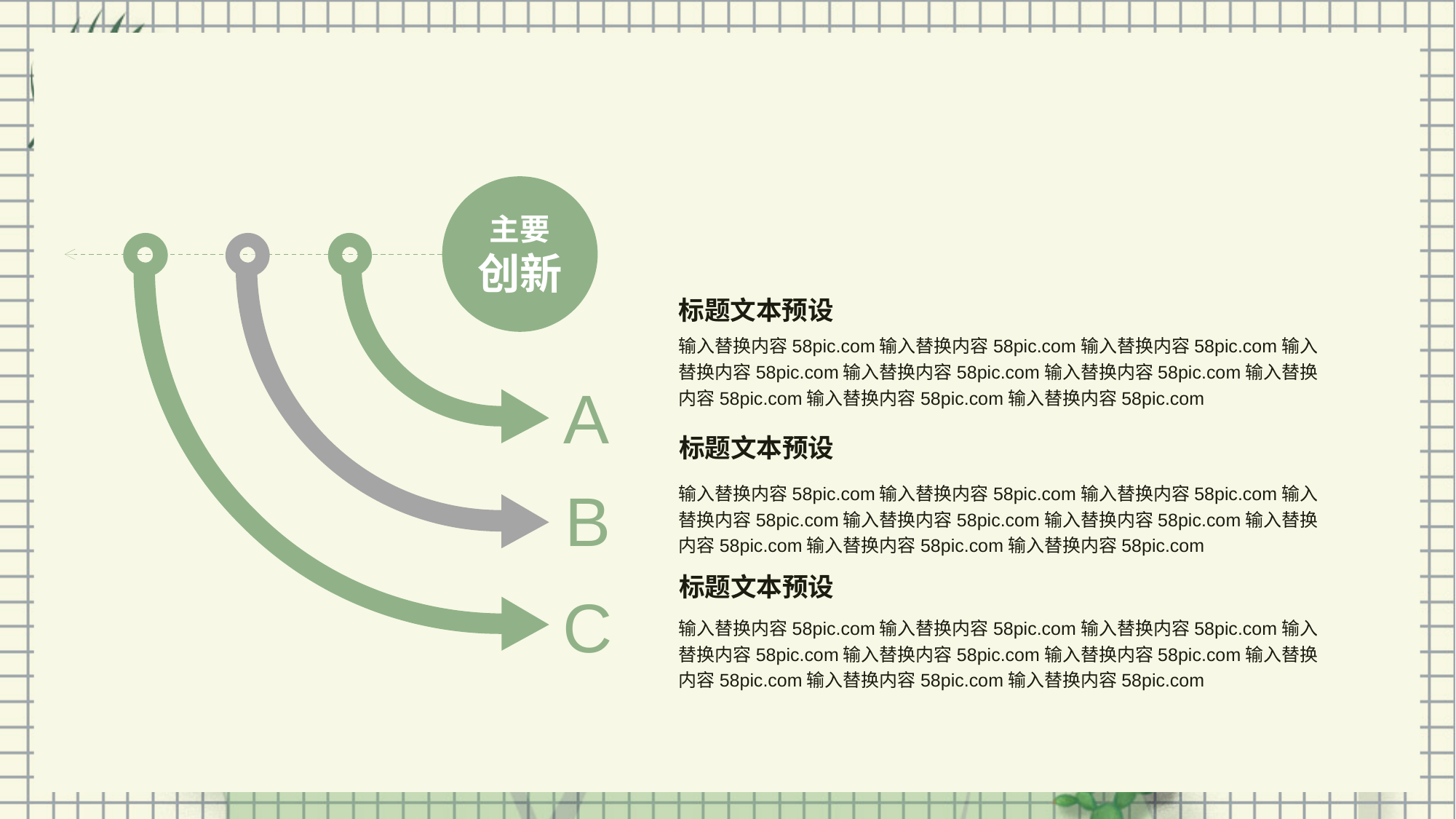

主要
创新

标题文本预设
输入替换内容58pic.com输入替换内容58pic.com输入替换内容58pic.com输入替换内容58pic.com输入替换内容58pic.com输入替换内容58pic.com输入替换内容58pic.com输入替换内容58pic.com输入替换内容58pic.com

A
标题文本预设
输入替换内容58pic.com输入替换内容58pic.com输入替换内容58pic.com输入替换内容58pic.com输入替换内容58pic.com输入替换内容58pic.com输入替换内容58pic.com输入替换内容58pic.com输入替换内容58pic.com

B
标题文本预设
C
输入替换内容58pic.com输入替换内容58pic.com输入替换内容58pic.com输入替换内容58pic.com输入替换内容58pic.com输入替换内容58pic.com输入替换内容58pic.com输入替换内容58pic.com输入替换内容58pic.com